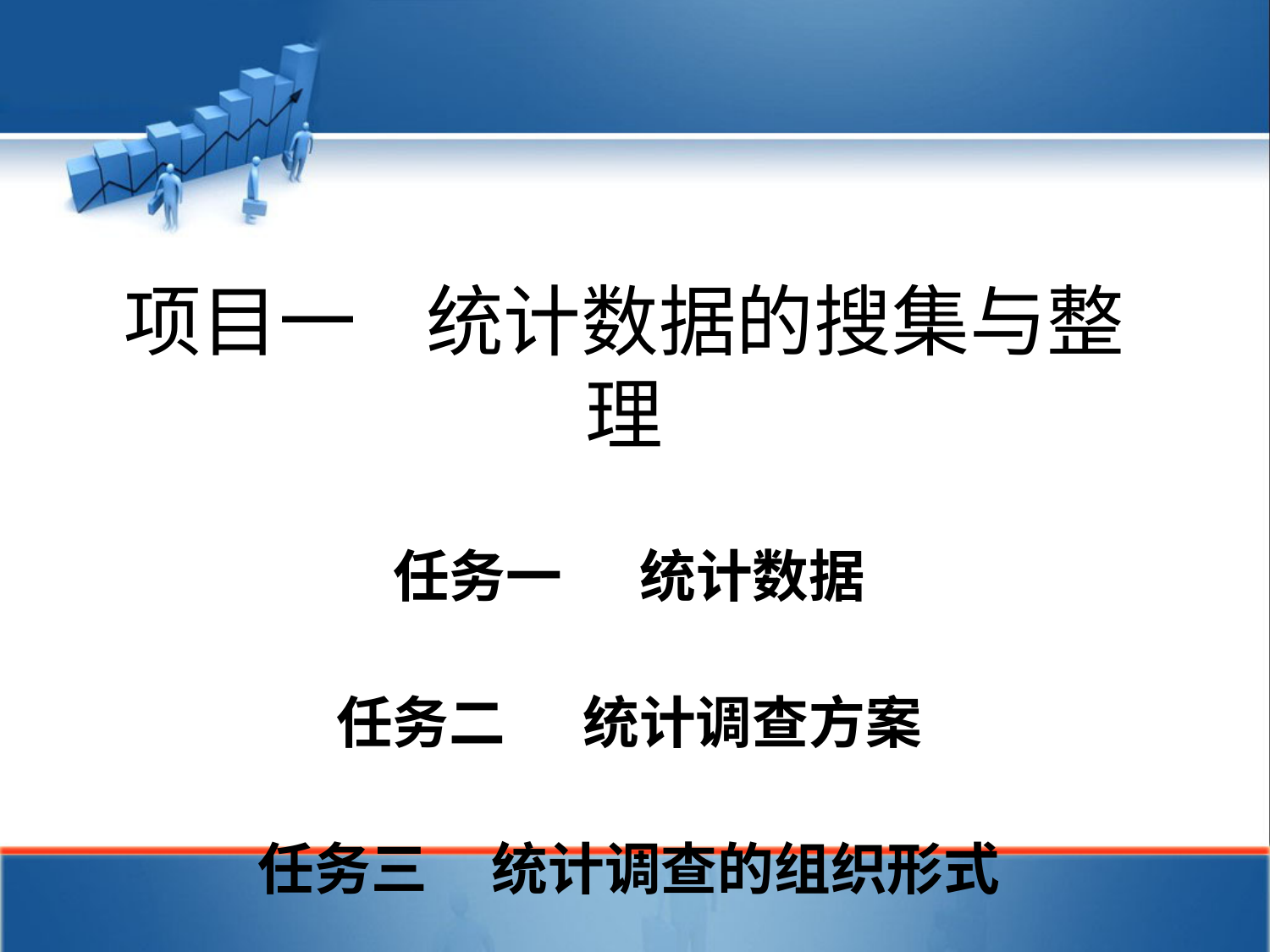

# 项目一    统计数据的搜集与整理
任务一      统计数据
任务二      统计调查方案
任务三     统计调查的组织形式